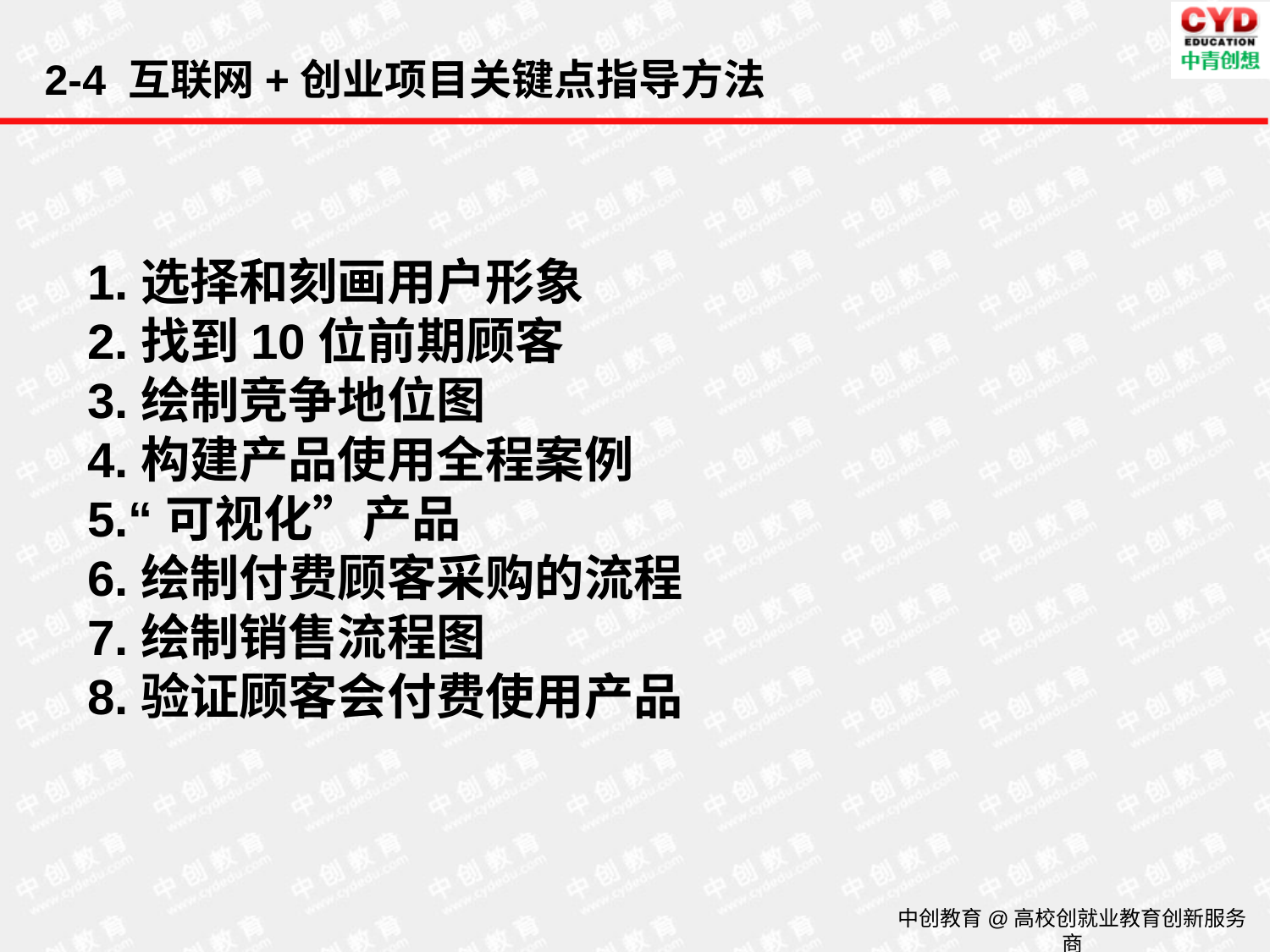

2-4 互联网+创业项目关键点指导方法

1.选择和刻画用户形象
2.找到10位前期顾客
3.绘制竞争地位图
4.构建产品使用全程案例
5.“可视化”产品
6.绘制付费顾客采购的流程
7.绘制销售流程图
8.验证顾客会付费使用产品